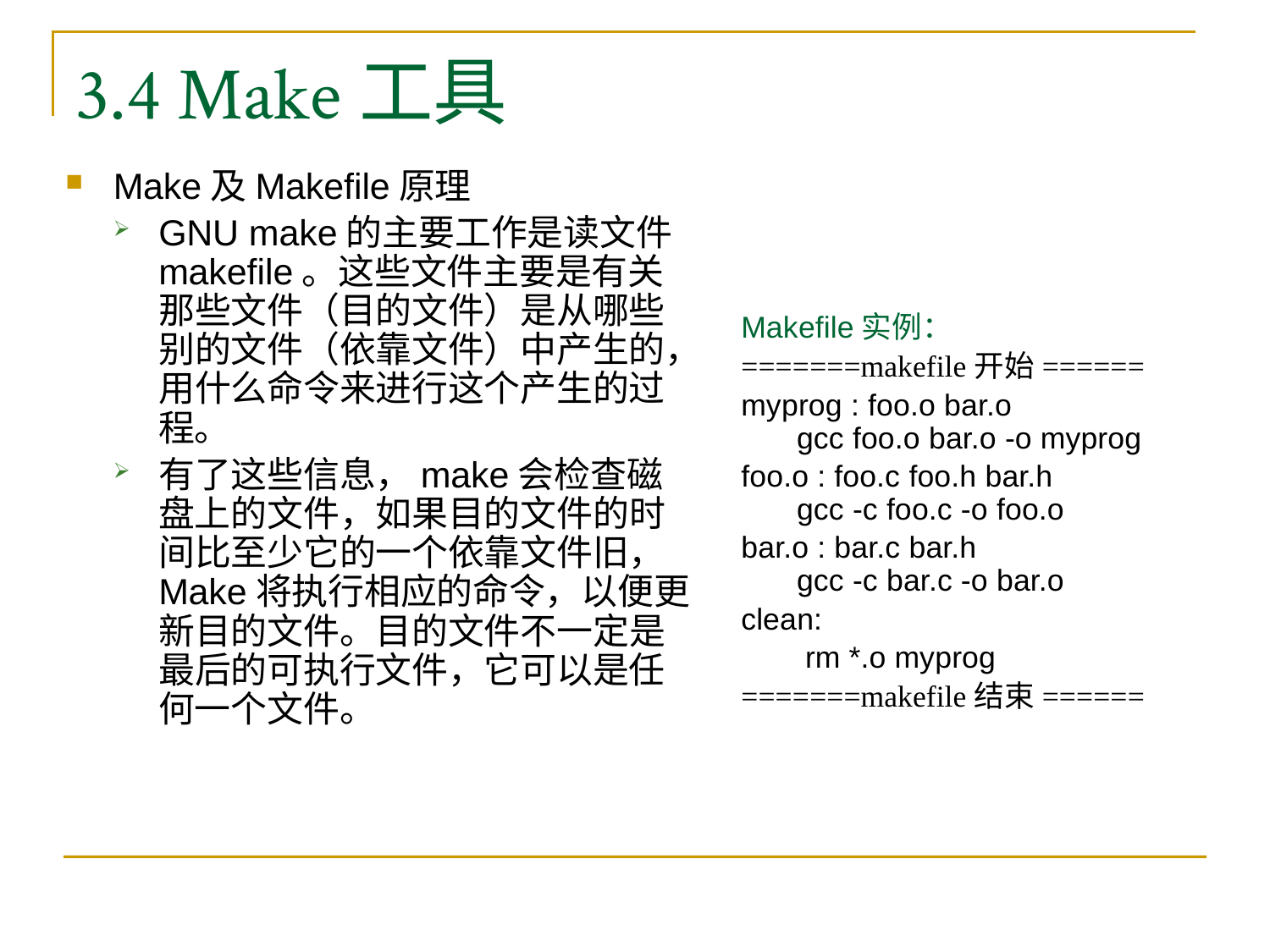

# 3.4 Make工具
Make及Makefile原理
GNU make的主要工作是读文件makefile。这些文件主要是有关那些文件（目的文件）是从哪些别的文件（依靠文件）中产生的，用什么命令来进行这个产生的过程。
有了这些信息，make会检查磁盘上的文件，如果目的文件的时间比至少它的一个依靠文件旧，Make将执行相应的命令，以便更新目的文件。目的文件不一定是最后的可执行文件，它可以是任何一个文件。

Makefile实例：
=======makefile开始======
myprog : foo.o bar.o 
gcc foo.o bar.o -o myprog
foo.o : foo.c foo.h bar.h 
gcc -c foo.c -o foo.o
bar.o : bar.c bar.h 
gcc -c bar.c -o bar.o
clean:
	 rm *.o myprog
=======makefile结束======